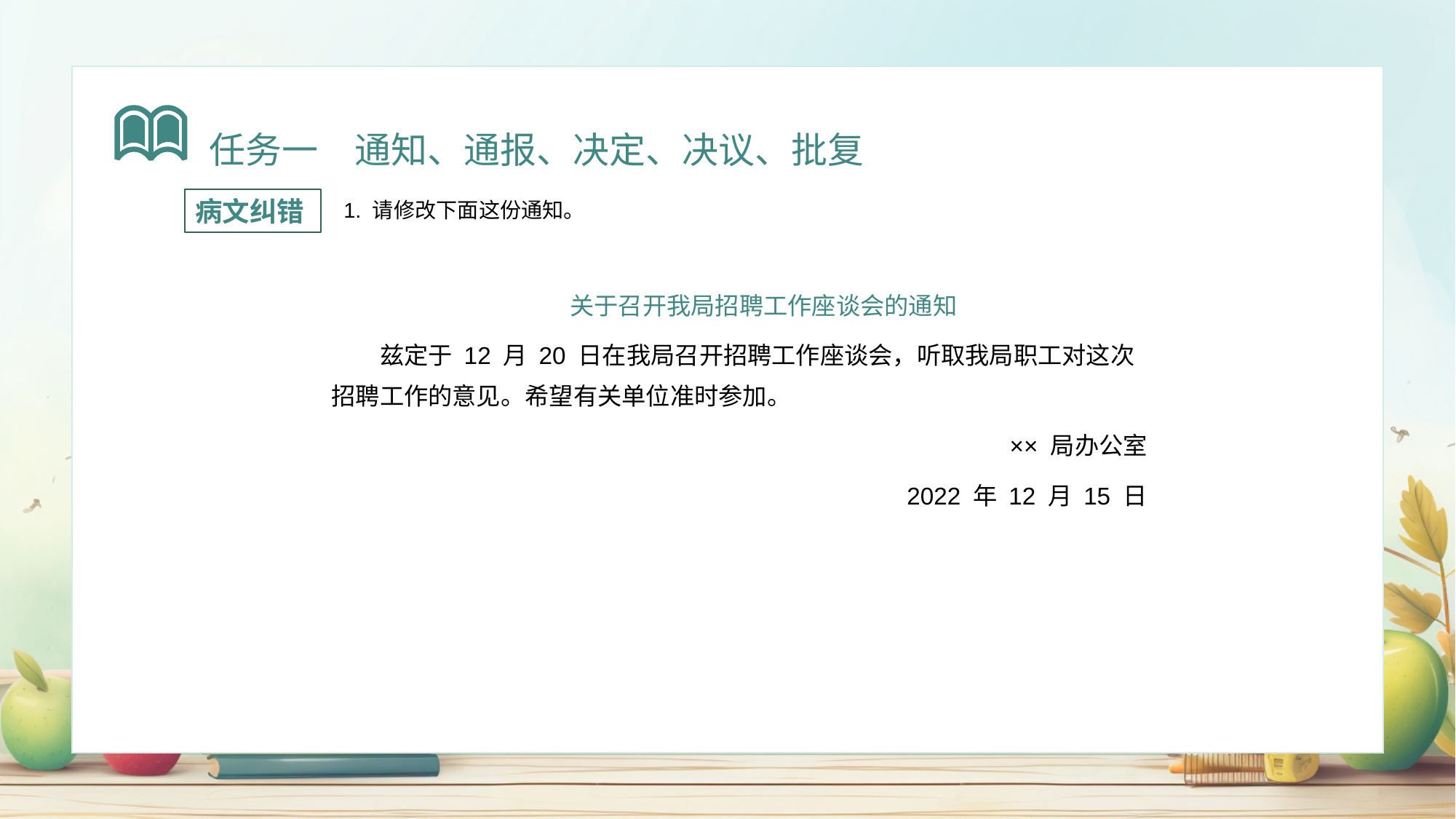

任务一　通知、通报、决定、决议、批复

病文纠错
  1. 请修改下面这份通知。
关于召开我局招聘工作座谈会的通知
兹定于 12 月 20 日在我局召开招聘工作座谈会，听取我局职工对这次招聘工作的意见。希望有关单位准时参加。
×× 局办公室
2022 年 12 月 15 日